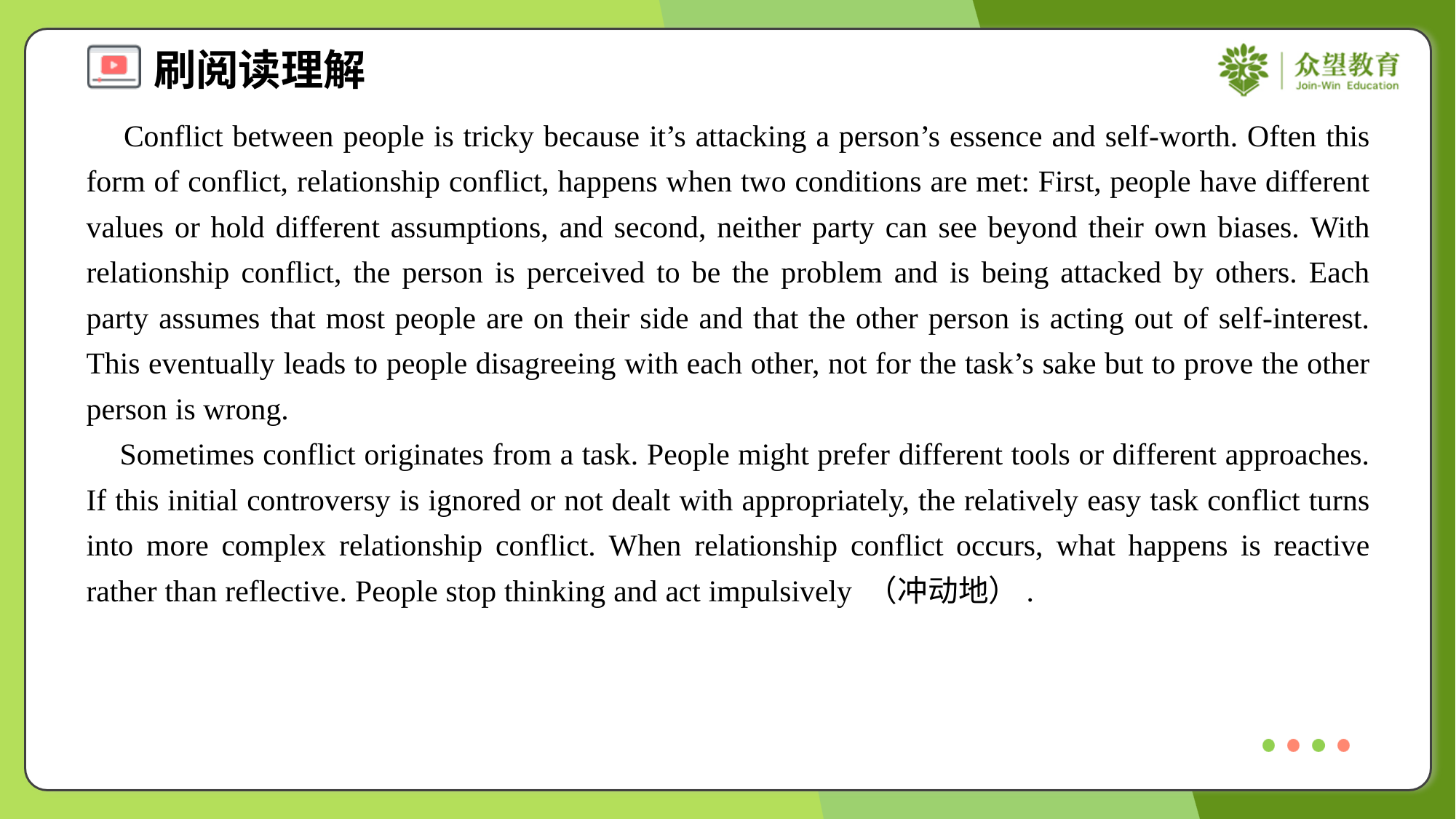

Conflict between people is tricky because it’s attacking a person’s essence and self-worth. Often this form of conflict, relationship conflict, happens when two conditions are met: First, people have different values or hold different assumptions, and second, neither party can see beyond their own biases. With relationship conflict, the person is perceived to be the problem and is being attacked by others. Each party assumes that most people are on their side and that the other person is acting out of self-interest. This eventually leads to people disagreeing with each other, not for the task’s sake but to prove the other person is wrong.
    Sometimes conflict originates from a task. People might prefer different tools or different approaches. If this initial controversy is ignored or not dealt with appropriately, the relatively easy task conflict turns into more complex relationship conflict. When relationship conflict occurs, what happens is reactive rather than reflective. People stop thinking and act impulsively （冲动地）.